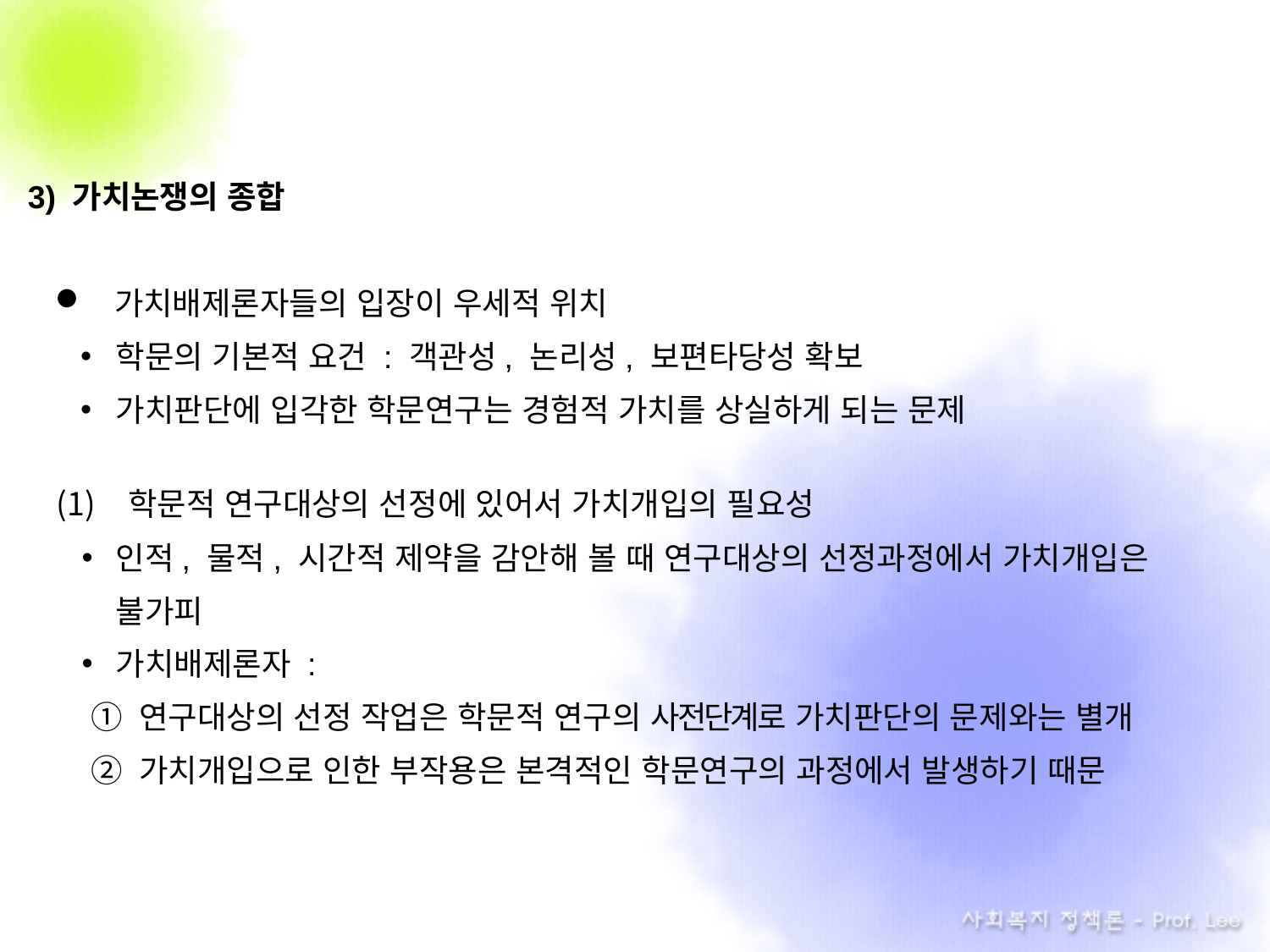

3) 가치논쟁의 종합

가치배제론자들의 입장이 우세적 위치
학문의 기본적 요건 : 객관성, 논리성, 보편타당성 확보
가치판단에 입각한 학문연구는 경험적 가치를 상실하게 되는 문제

학문적 연구대상의 선정에 있어서 가치개입의 필요성
인적, 물적, 시간적 제약을 감안해 볼 때 연구대상의 선정과정에서 가치개입은 불가피
가치배제론자 :
 ① 연구대상의 선정 작업은 학문적 연구의 사전단계로 가치판단의 문제와는 별개
 ② 가치개입으로 인한 부작용은 본격적인 학문연구의 과정에서 발생하기 때문